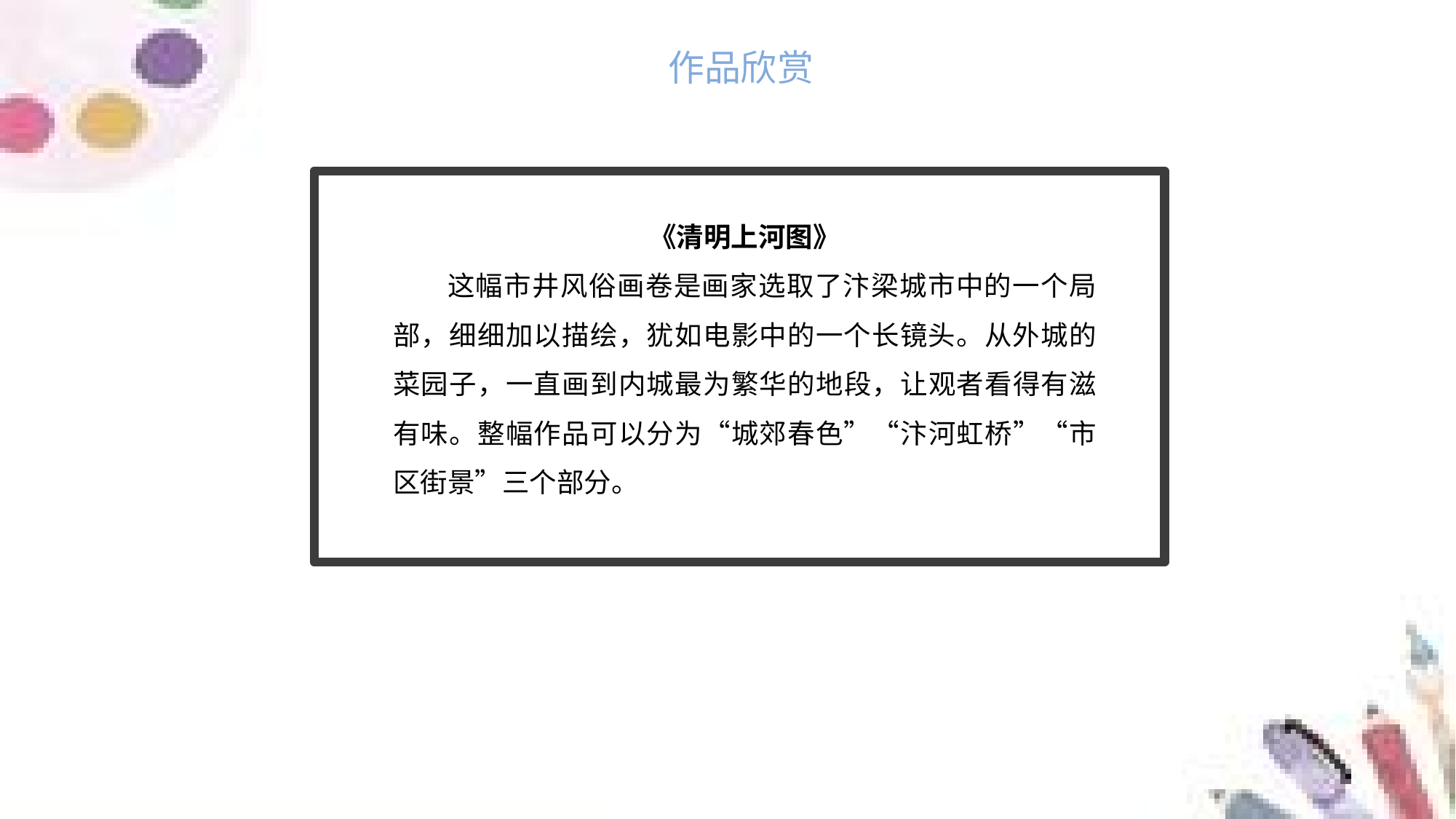

作品欣赏

《清明上河图》
这幅市井风俗画卷是画家选取了汴梁城市中的一个局部，细细加以描绘，犹如电影中的一个长镜头。从外城的菜园子，一直画到内城最为繁华的地段，让观者看得有滋有味。整幅作品可以分为“城郊春色”“汴河虹桥”“市区街景”三个部分。
13